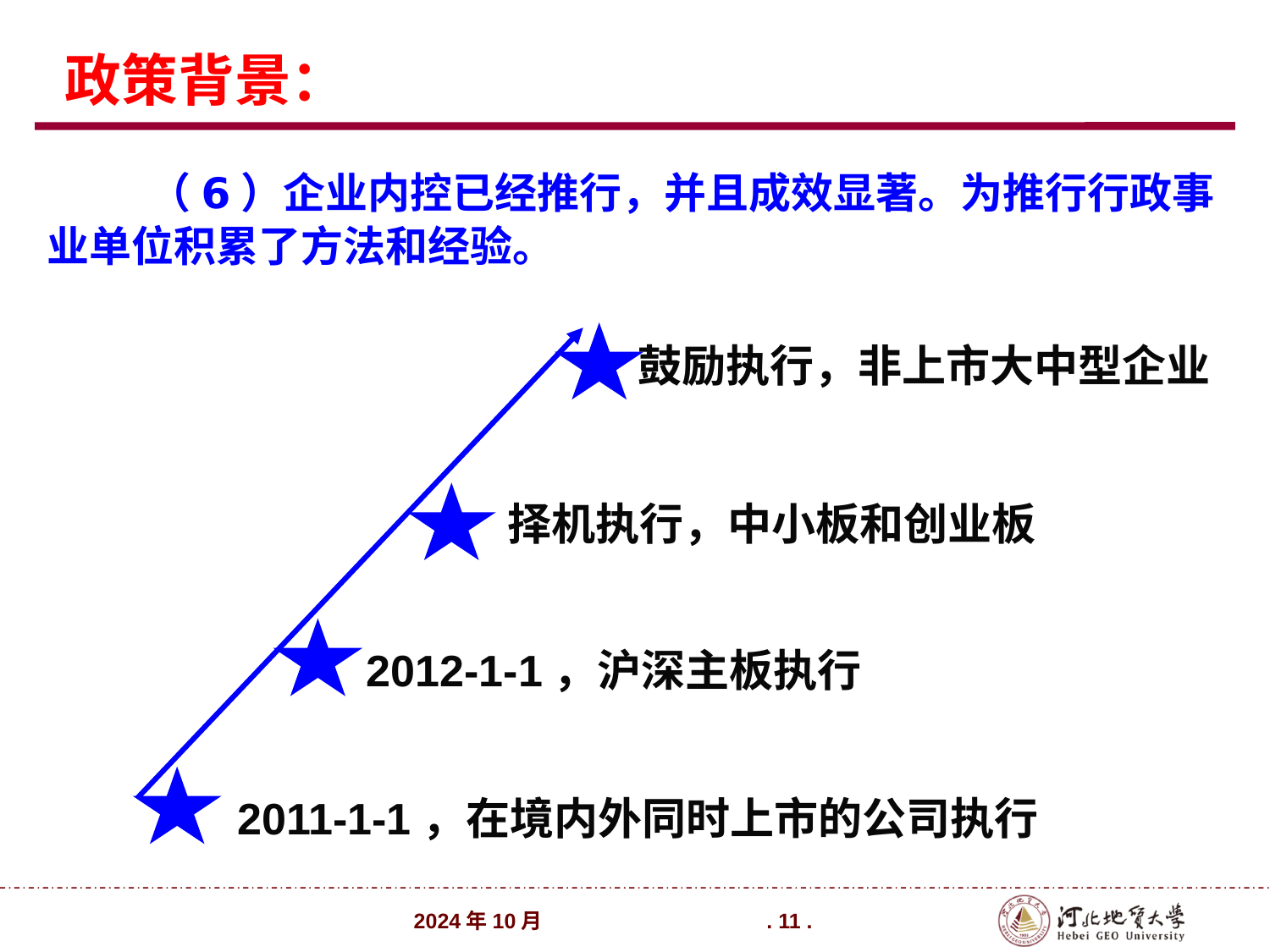

政策背景：
 （6）企业内控已经推行，并且成效显著。为推行行政事业单位积累了方法和经验。

鼓励执行，非上市大中型企业

择机执行，中小板和创业板

2012-1-1，沪深主板执行

2011-1-1，在境内外同时上市的公司执行
2024年10月                                             . 11 .